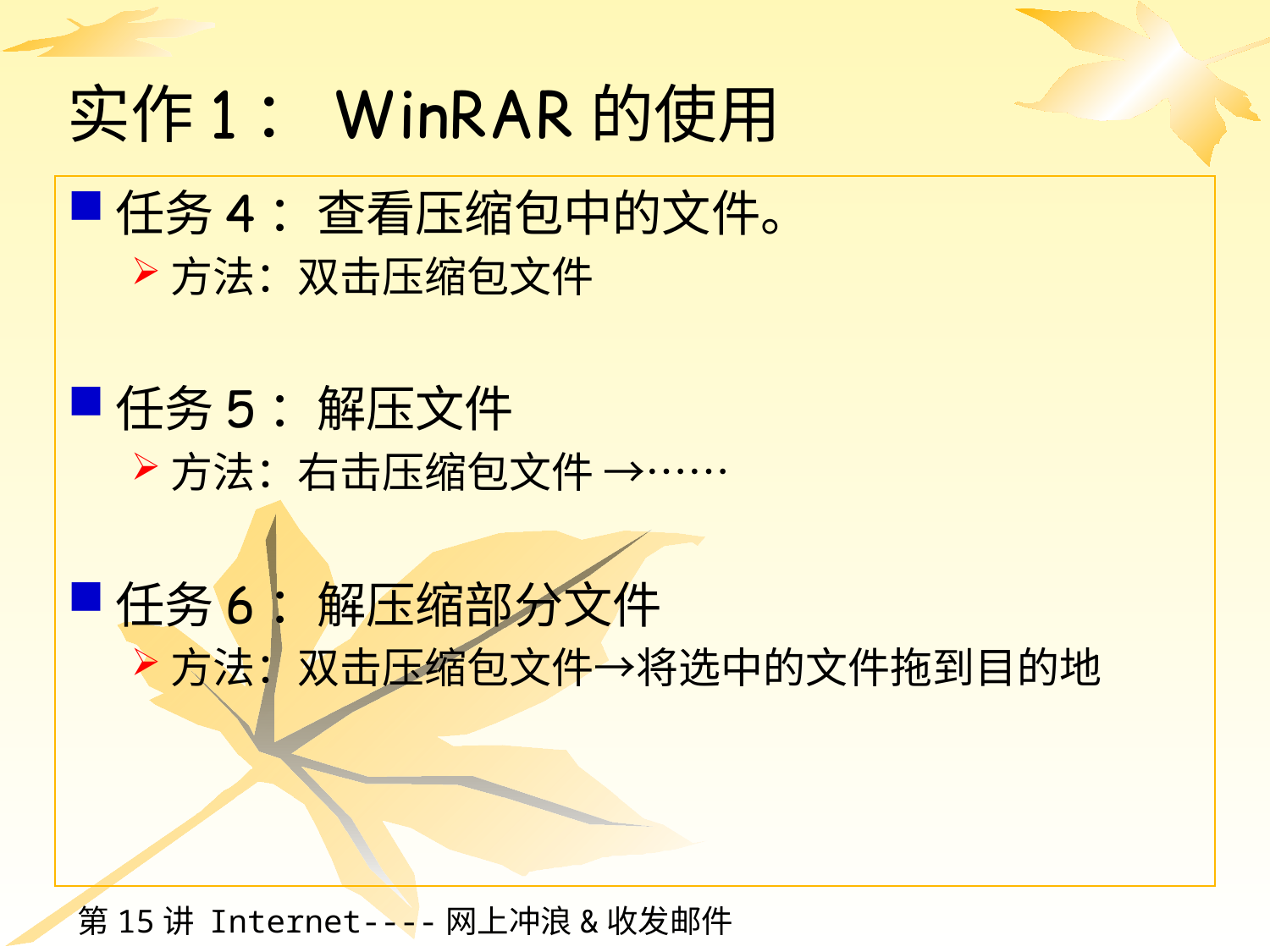

# 实作1：WinRAR的使用
任务4：查看压缩包中的文件。
方法：双击压缩包文件

任务5：解压文件
方法：右击压缩包文件 →……

任务6：解压缩部分文件
方法：双击压缩包文件→将选中的文件拖到目的地